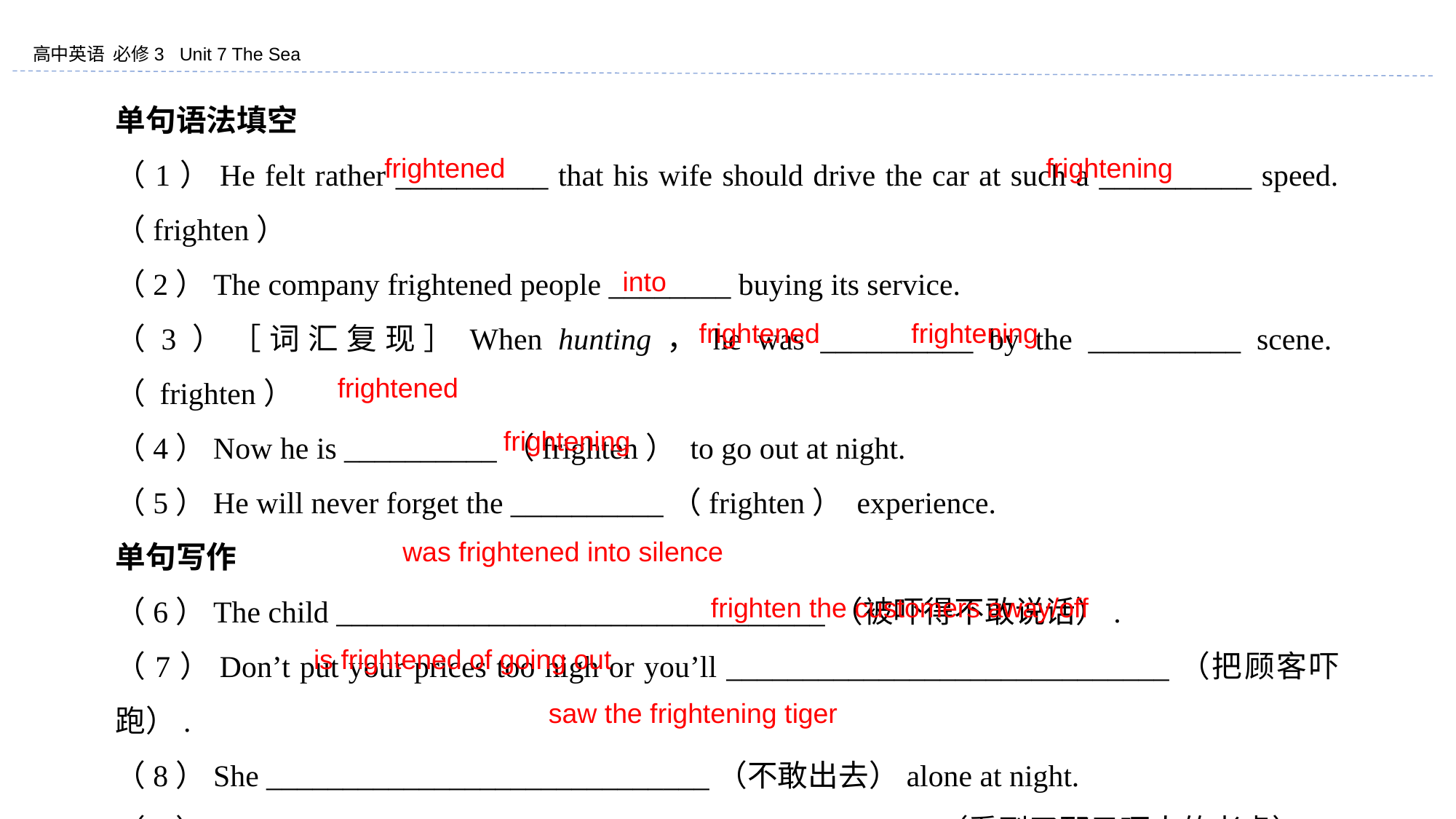

单句语法填空
（1）He felt rather __________ that his wife should drive the car at such a __________ speed. （frighten）
（2）The company frightened people ________ buying its service.
（3）［词汇复现］When hunting，he was __________ by the __________ scene.（ frighten）
（4）Now he is __________（frighten） to go out at night.
（5）He will never forget the __________（frighten） experience.
单句写作
（6）The child ________________________________（被吓得不敢说话）.
（7）Don’t put your prices too high or you’ll _____________________________（把顾客吓跑）.
（8）She _____________________________（不敢出去）alone at night.
（9）Almost all of those present _________________________（看到了那只吓人的老虎）.
frightened                                                                       frightening
into
frightened            frightening
frightened
frightening
was frightened into silence
frighten the customers away/off
is frightened of going out
saw the frightening tiger